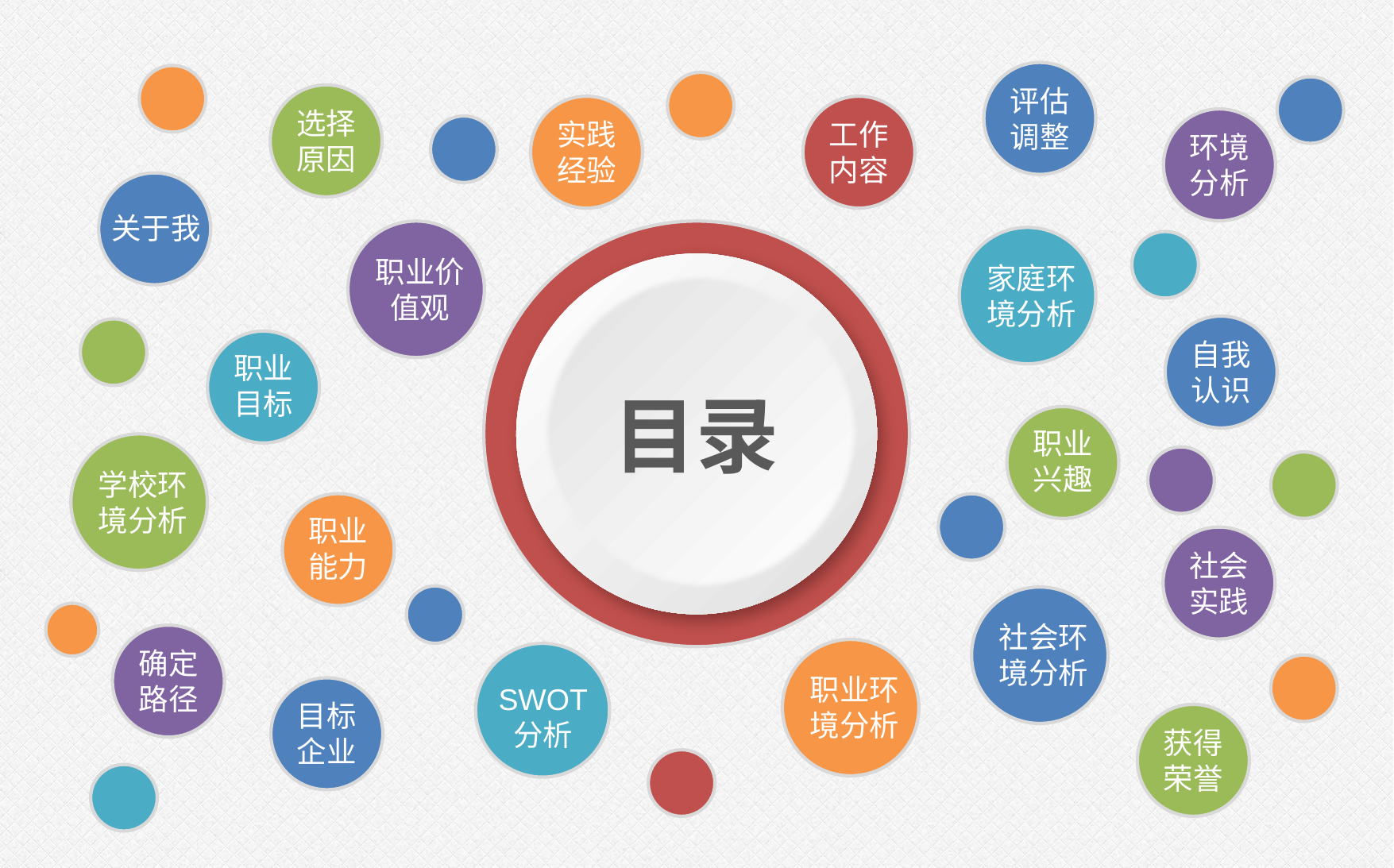

评估调整

选择原因

实践经验

工作内容

环境分析

关于我

职业价值观

家庭环境分析

自我认识

职业目标
目录

职业兴趣

学校环境分析

职业能力

社会实践

社会环境分析

确定路径

职业环境分析

SWOT分析

目标企业

获得荣誉